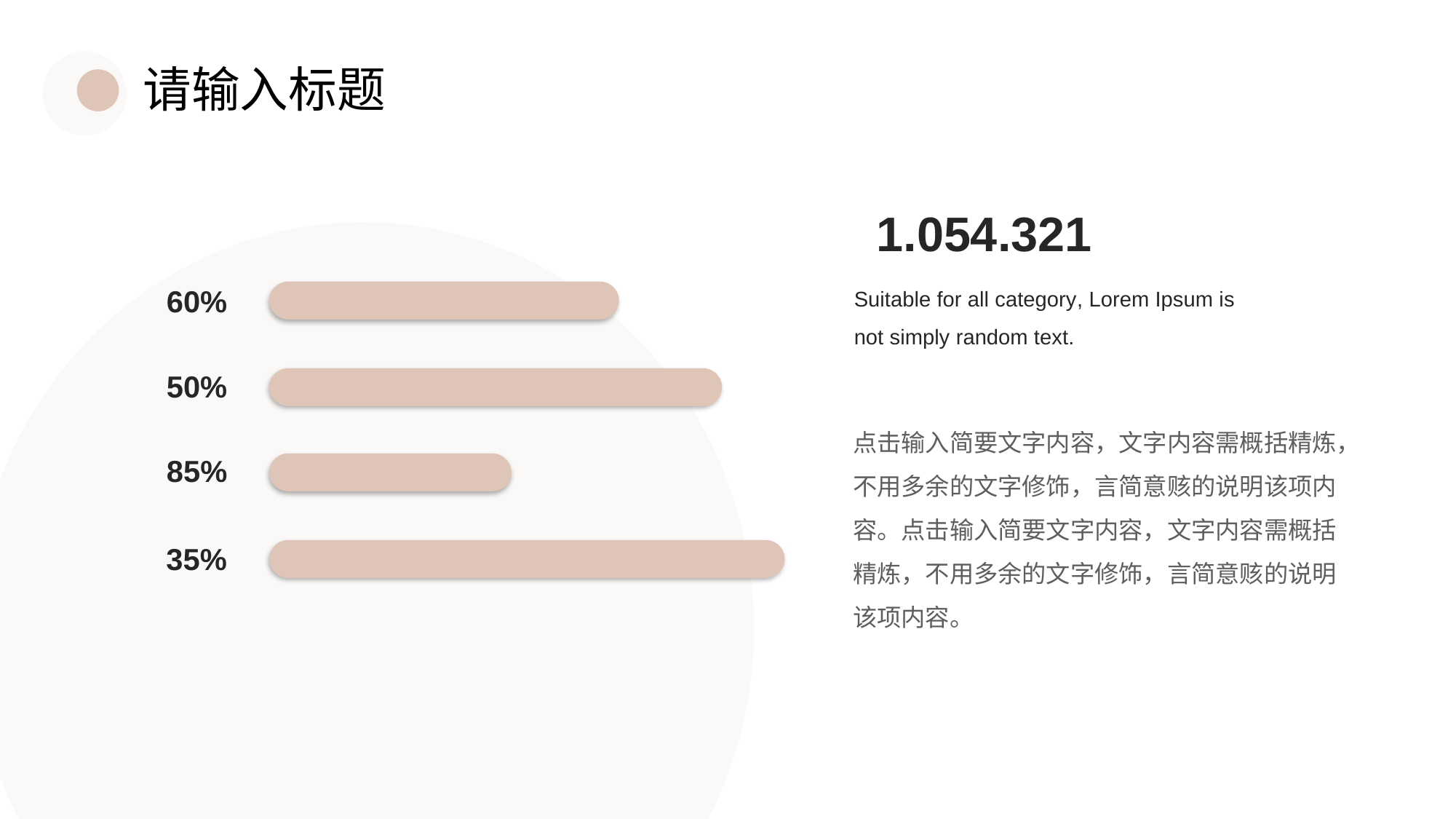

请输入标题

1.054.321
Suitable for all category, Lorem Ipsum is not simply random text.

60%

50%
点击输入简要文字内容，文字内容需概括精炼，不用多余的文字修饰，言简意赅的说明该项内容。点击输入简要文字内容，文字内容需概括精炼，不用多余的文字修饰，言简意赅的说明该项内容。

85%
35%